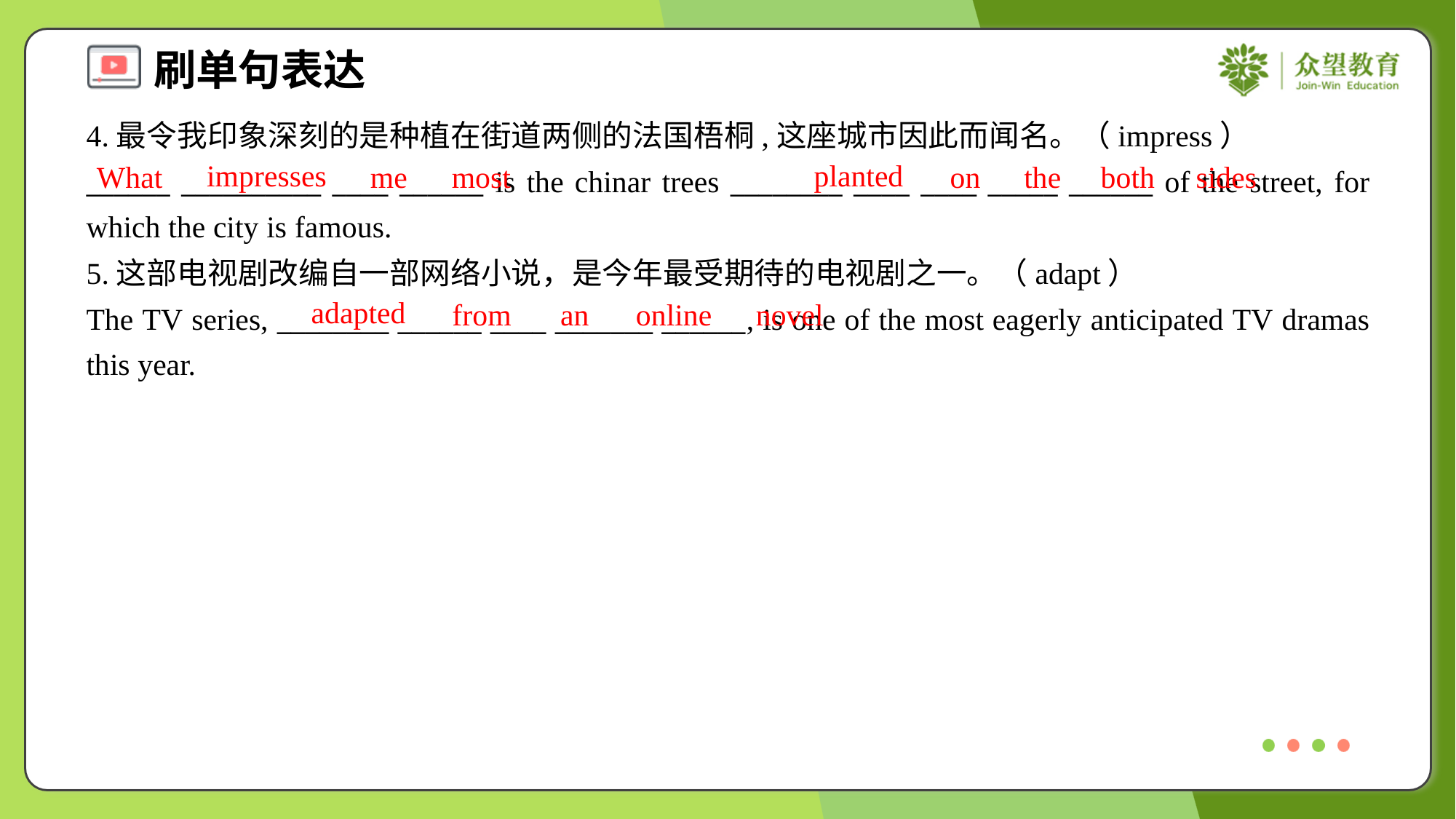

4.最令我印象深刻的是种植在街道两侧的法国梧桐,这座城市因此而闻名。（impress）
______ __________ ____ ______ is the chinar trees ________ ____ ____ _____ ______ of the street, for which the city is famous.
impresses
planted
What
me
most
on
the
both
sides
5.这部电视剧改编自一部网络小说，是今年最受期待的电视剧之一。（adapt）
The TV series, ________ ______ ____ _______ ______, is one of the most eagerly anticipated TV dramas this year.
adapted
from
an
online
novel